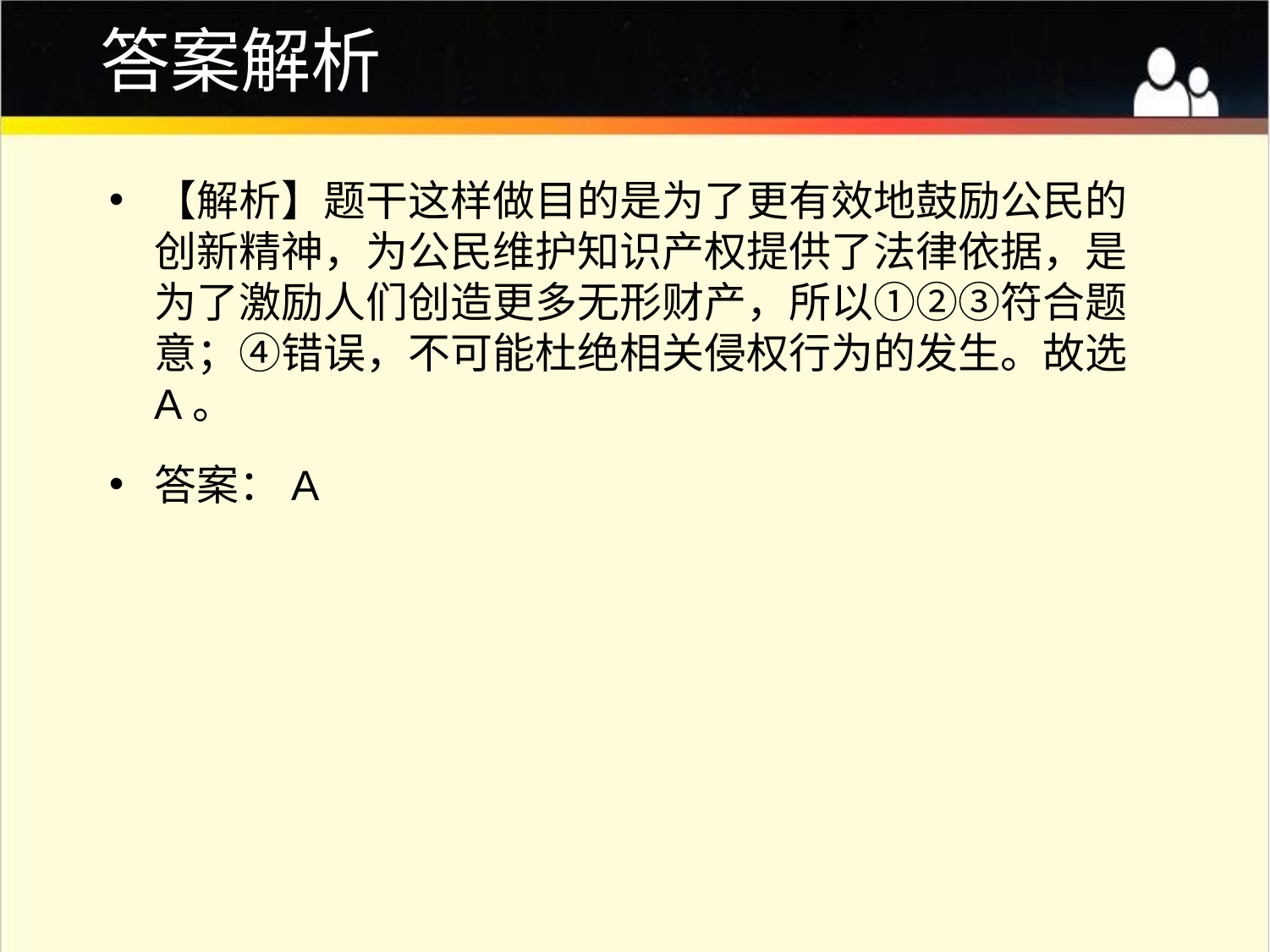

# 答案解析
【解析】题干这样做目的是为了更有效地鼓励公民的创新精神，为公民维护知识产权提供了法律依据，是为了激励人们创造更多无形财产，所以①②③符合题意；④错误，不可能杜绝相关侵权行为的发生。故选A。
答案：A